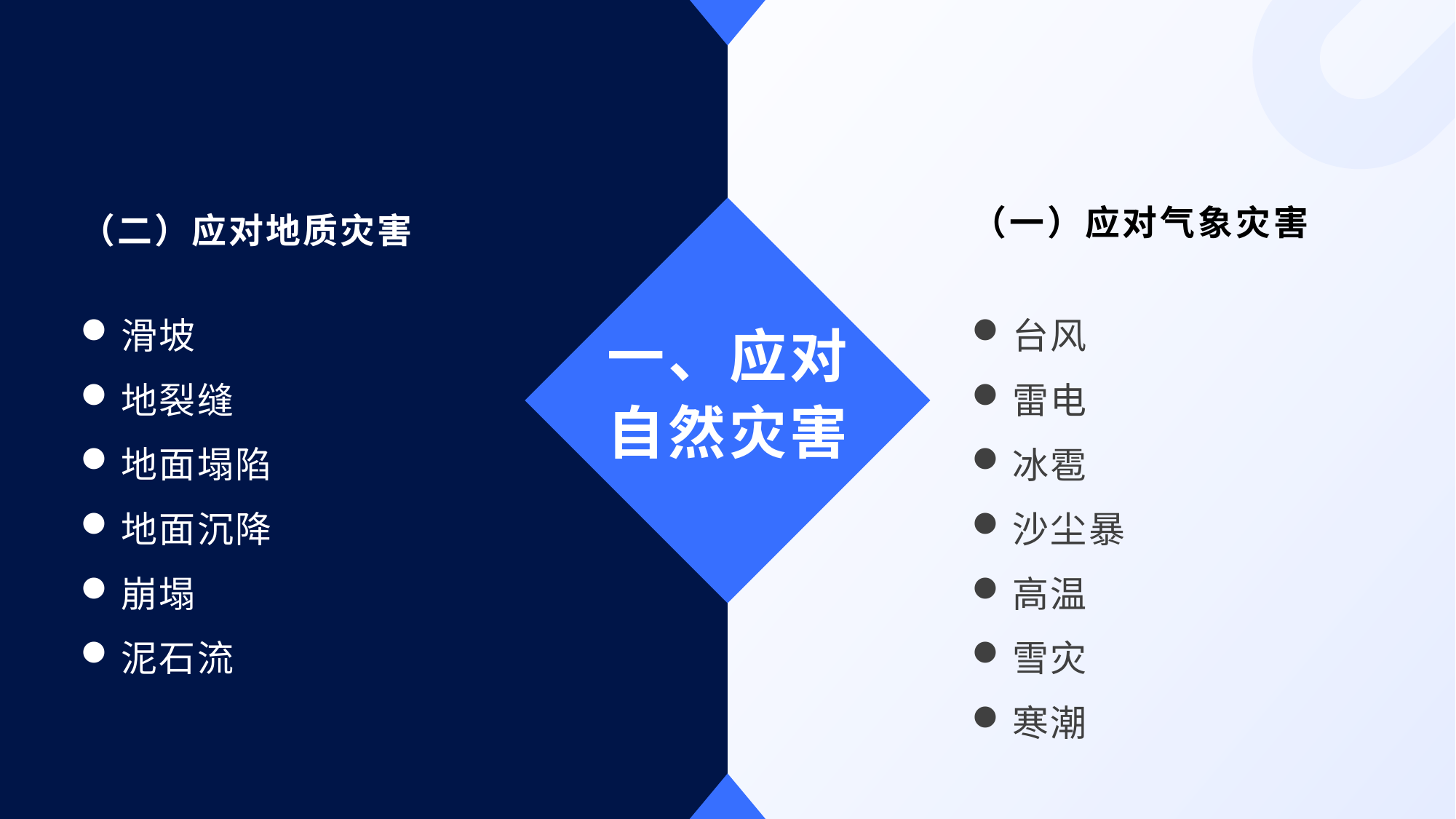

（二）应对地质灾害
（一）应对气象灾害

一、应对
自然灾害
滑坡
地裂缝
地面塌陷
地面沉降
崩塌
泥石流
台风
雷电
冰雹
沙尘暴
高温
雪灾
寒潮